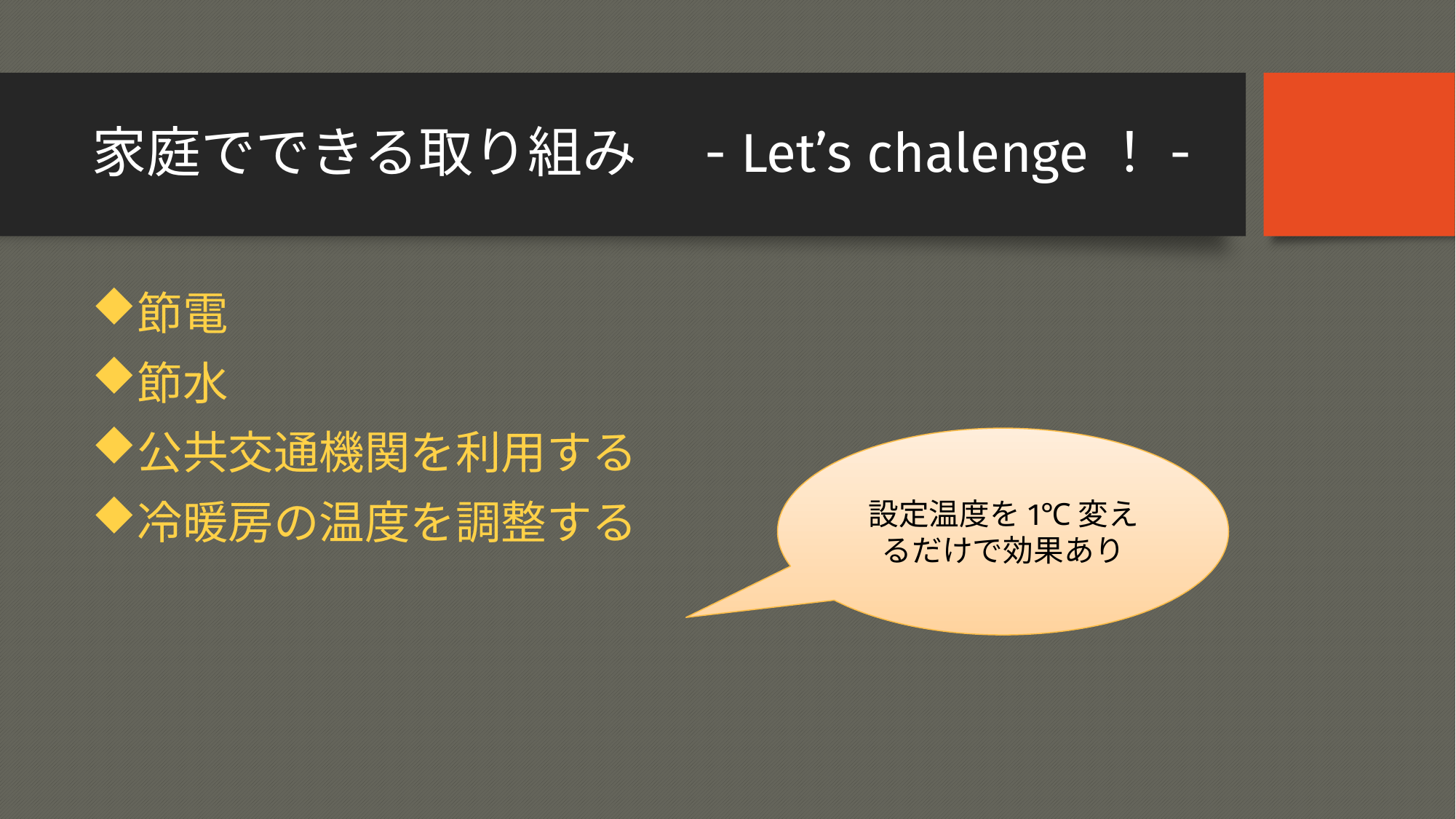

# 家庭でできる取り組み　- Let’s chalenge！-
節電
節水
公共交通機関を利用する
冷暖房の温度を調整する

設定温度を1℃変えるだけで効果あり